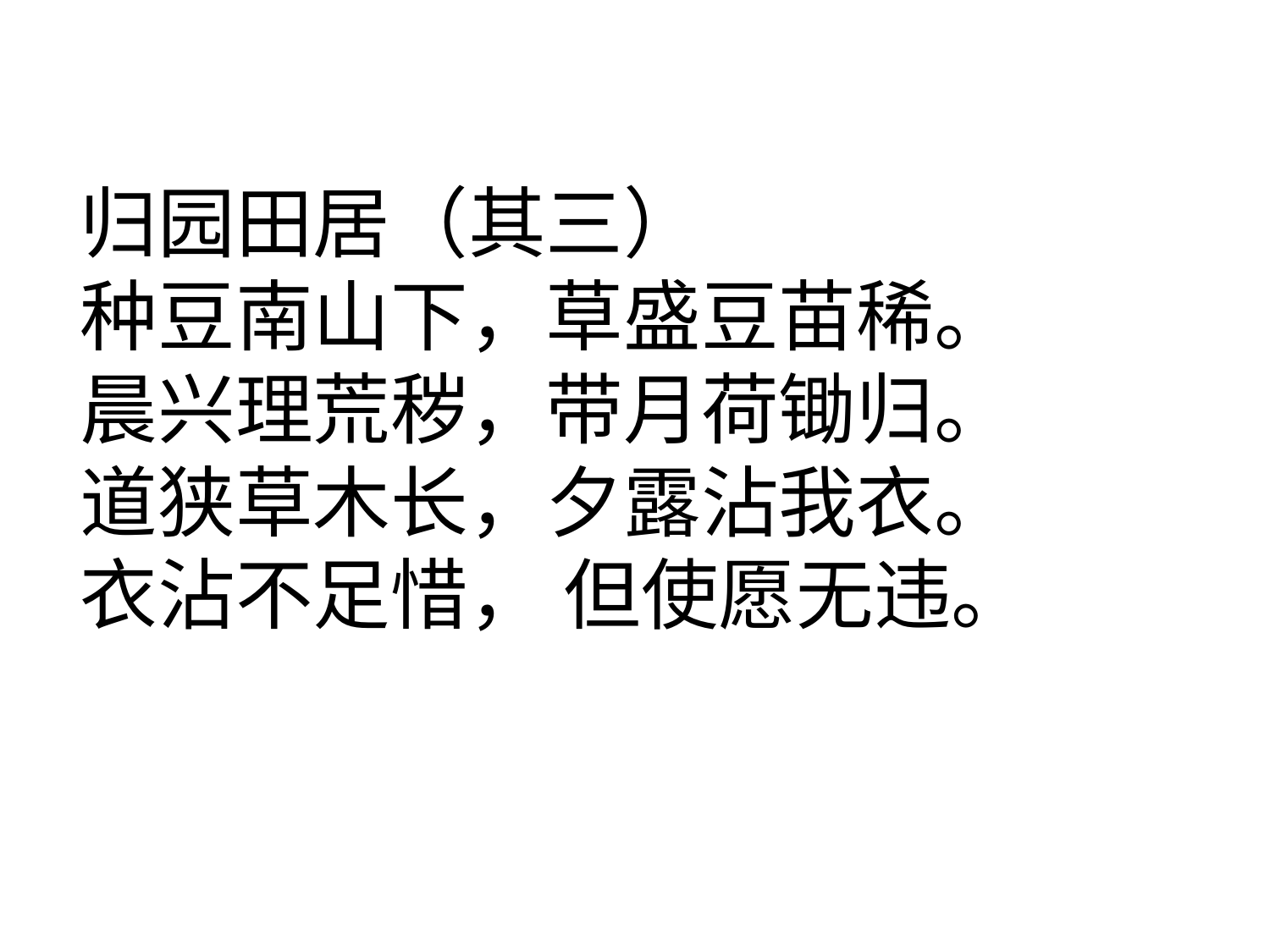

归园田居（其三）
种豆南山下，草盛豆苗稀。
晨兴理荒秽，带月荷锄归。
道狭草木长，夕露沾我衣。
衣沾不足惜， 但使愿无违。